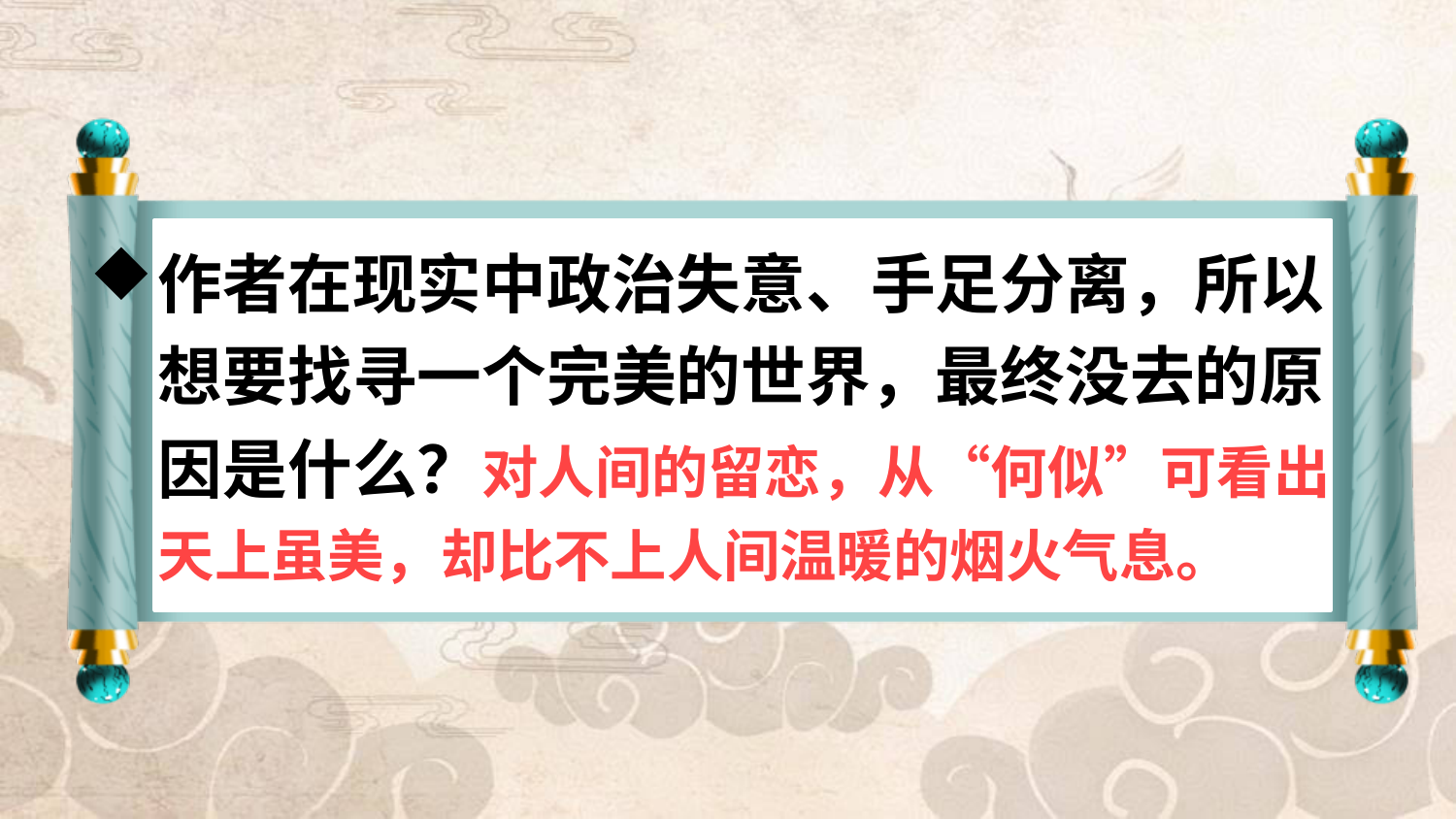

作者在现实中政治失意、手足分离，所以想要找寻一个完美的世界，最终没去的原因是什么？对人间的留恋，从“何似”可看出天上虽美，却比不上人间温暖的烟火气息。